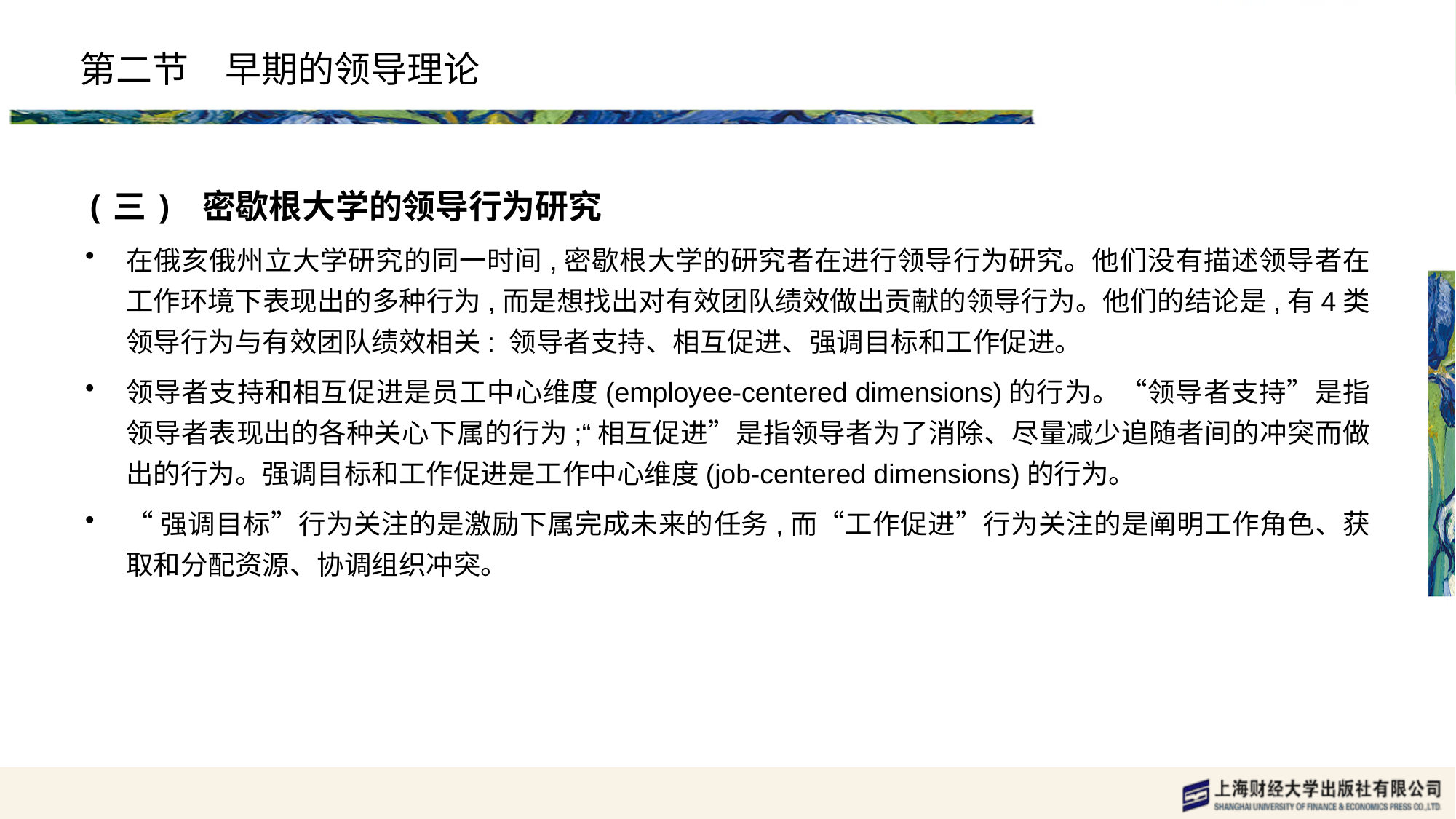

# 第二节　早期的领导理论
(三) 密歇根大学的领导行为研究
在俄亥俄州立大学研究的同一时间,密歇根大学的研究者在进行领导行为研究。他们没有描述领导者在工作环境下表现出的多种行为,而是想找出对有效团队绩效做出贡献的领导行为。他们的结论是,有4类领导行为与有效团队绩效相关: 领导者支持、相互促进、强调目标和工作促进。
领导者支持和相互促进是员工中心维度(employee-centered dimensions)的行为。“领导者支持”是指领导者表现出的各种关心下属的行为;“相互促进”是指领导者为了消除、尽量减少追随者间的冲突而做出的行为。强调目标和工作促进是工作中心维度(job-centered dimensions)的行为。
“强调目标”行为关注的是激励下属完成未来的任务,而“工作促进”行为关注的是阐明工作角色、获取和分配资源、协调组织冲突。